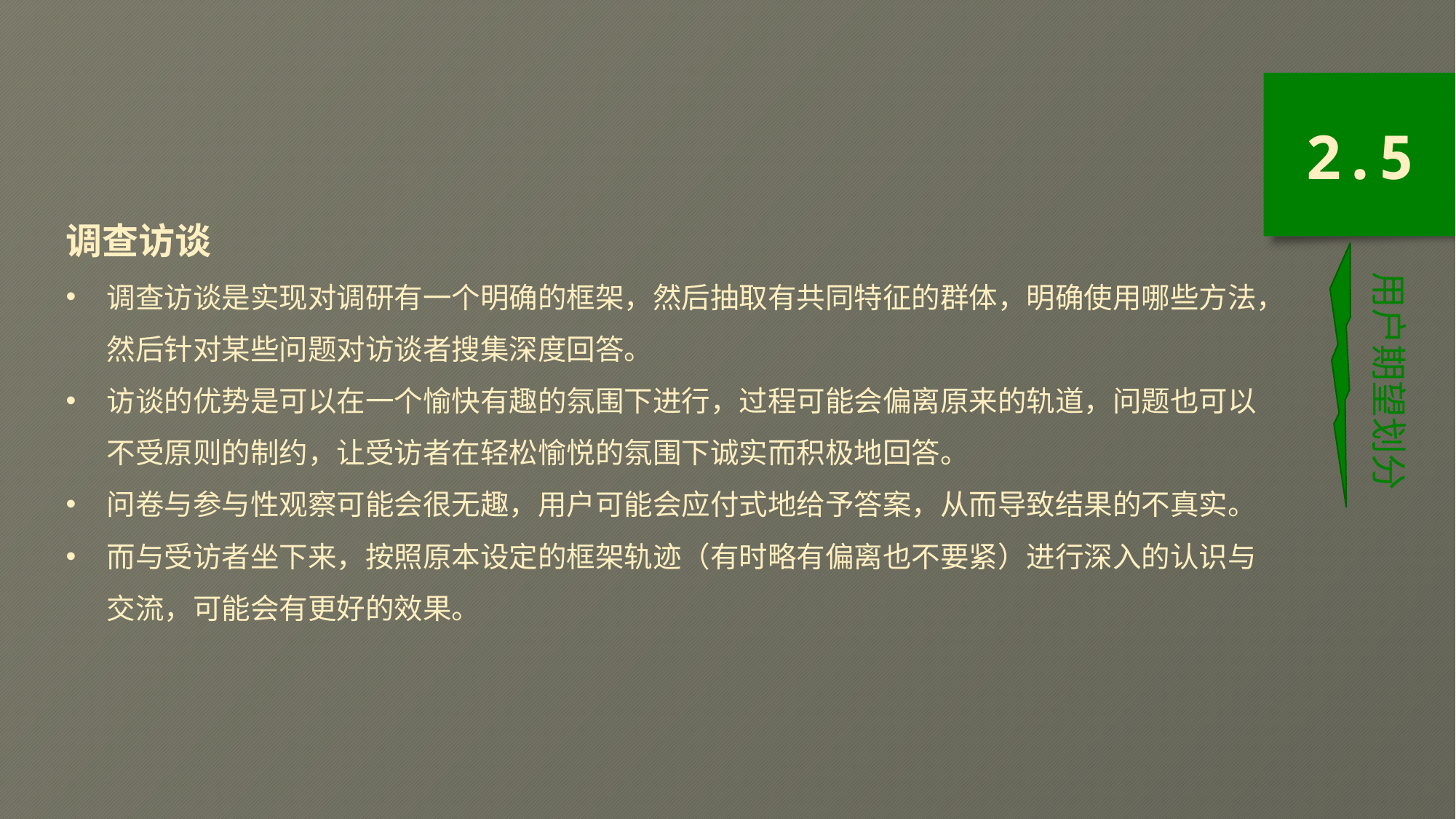

2.5
调查访谈
调查访谈是实现对调研有一个明确的框架，然后抽取有共同特征的群体，明确使用哪些方法，然后针对某些问题对访谈者搜集深度回答。
访谈的优势是可以在一个愉快有趣的氛围下进行，过程可能会偏离原来的轨道，问题也可以不受原则的制约，让受访者在轻松愉悦的氛围下诚实而积极地回答。
问卷与参与性观察可能会很无趣，用户可能会应付式地给予答案，从而导致结果的不真实。
而与受访者坐下来，按照原本设定的框架轨迹（有时略有偏离也不要紧）进行深入的认识与交流，可能会有更好的效果。

用户期望划分